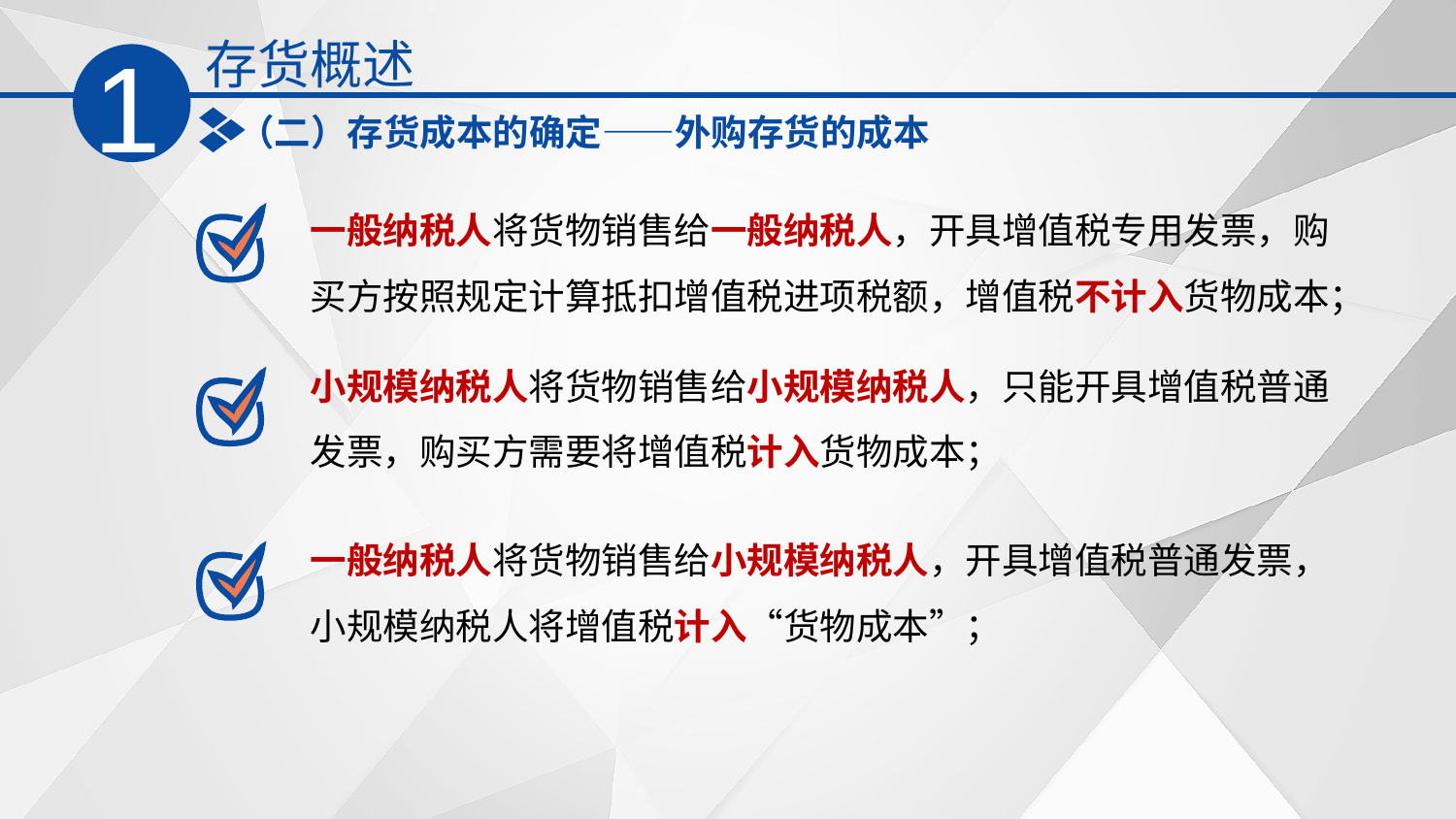

存货概述
1

（二）存货成本的确定——外购存货的成本

一般纳税人将货物销售给一般纳税人，开具增值税专用发票，购买方按照规定计算抵扣增值税进项税额，增值税不计入货物成本；

小规模纳税人将货物销售给小规模纳税人，只能开具增值税普通发票，购买方需要将增值税计入货物成本；

一般纳税人将货物销售给小规模纳税人，开具增值税普通发票，小规模纳税人将增值税计入“货物成本”；